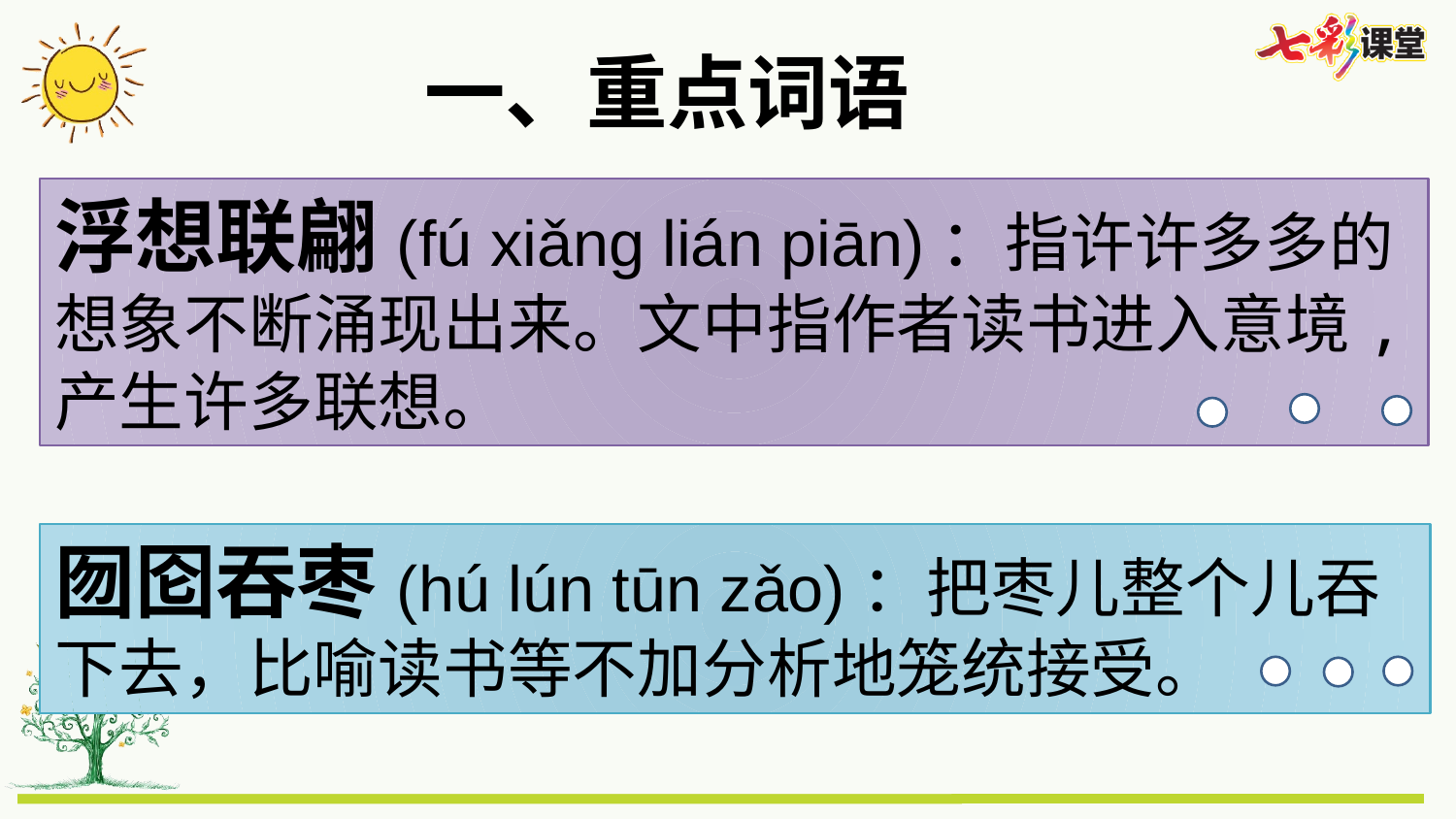

一、重点词语
浮想联翩(fú xiǎng lián piān)：指许许多多的想象不断涌现出来。文中指作者读书进入意境,产生许多联想。

囫囵吞枣(hú lún tūn zǎo)：把枣儿整个儿吞下去，比喻读书等不加分析地笼统接受。